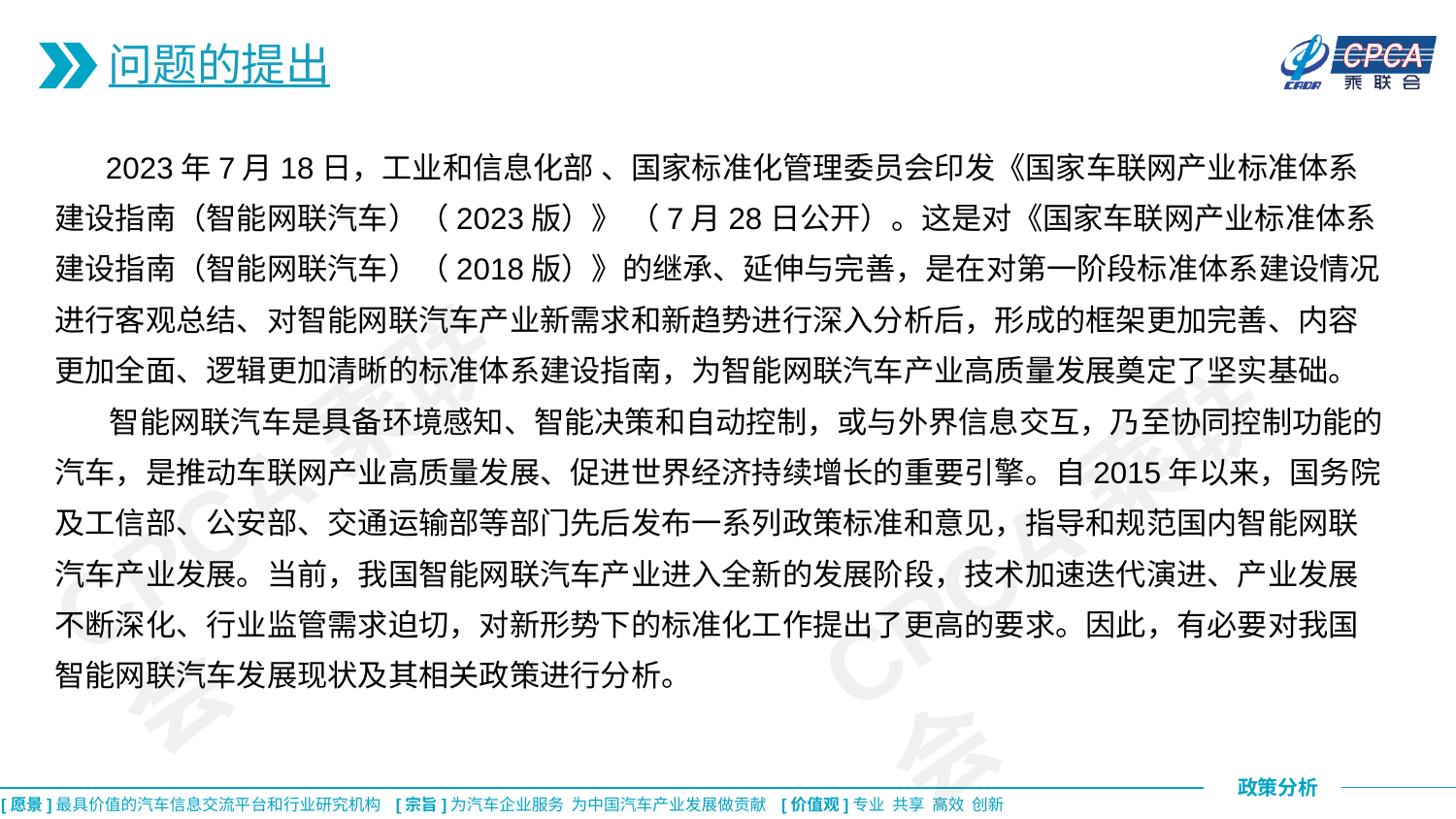

问题的提出
      2023年7月18日，工业和信息化部 、国家标准化管理委员会印发《国家车联网产业标准体系建设指南（智能网联汽车）（2023版）》 （7月28日公开）。这是对《国家车联网产业标准体系建设指南（智能网联汽车）（2018版）》的继承、延伸与完善，是在对第一阶段标准体系建设情况进行客观总结、对智能网联汽车产业新需求和新趋势进行深入分析后，形成的框架更加完善、内容更加全面、逻辑更加清晰的标准体系建设指南，为智能网联汽车产业高质量发展奠定了坚实基础。
       智能网联汽车是具备环境感知、智能决策和自动控制，或与外界信息交互，乃至协同控制功能的汽车，是推动车联网产业高质量发展、促进世界经济持续增长的重要引擎。自2015年以来，国务院及工信部、公安部、交通运输部等部门先后发布一系列政策标准和意见，指导和规范国内智能网联汽车产业发展。当前，我国智能网联汽车产业进入全新的发展阶段，技术加速迭代演进、产业发展不断深化、行业监管需求迫切，对新形势下的标准化工作提出了更高的要求。因此，有必要对我国智能网联汽车发展现状及其相关政策进行分析。
CPCA乘联会
CPCA乘联会